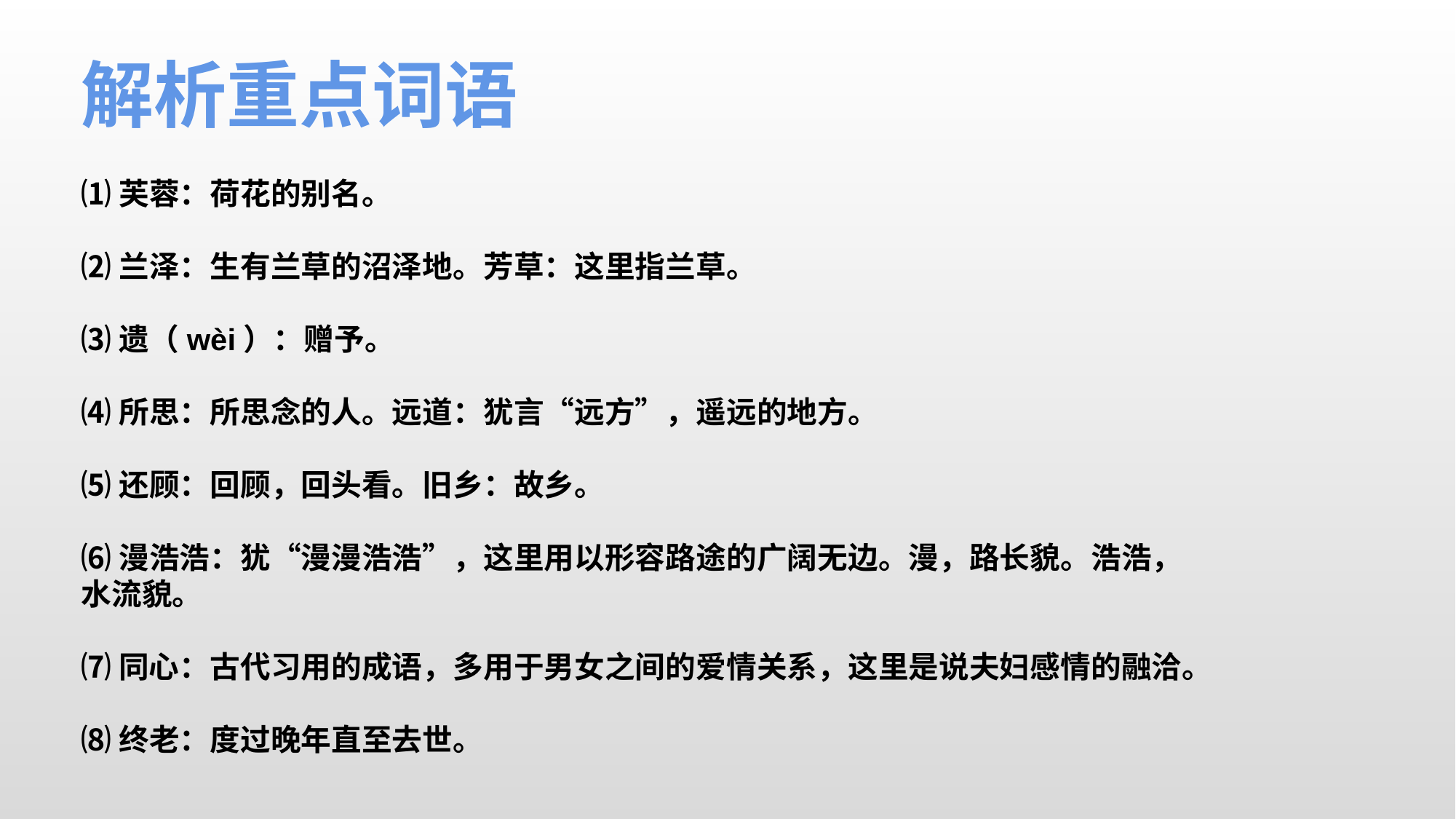

解析重点词语
⑴芙蓉：荷花的别名。

⑵兰泽：生有兰草的沼泽地。芳草：这里指兰草。

⑶遗（wèi）：赠予。

⑷所思：所思念的人。远道：犹言“远方”，遥远的地方。

⑸还顾：回顾，回头看。旧乡：故乡。

⑹漫浩浩：犹“漫漫浩浩”，这里用以形容路途的广阔无边。漫，路长貌。浩浩，水流貌。

⑺同心：古代习用的成语，多用于男女之间的爱情关系，这里是说夫妇感情的融洽。

⑻终老：度过晚年直至去世。